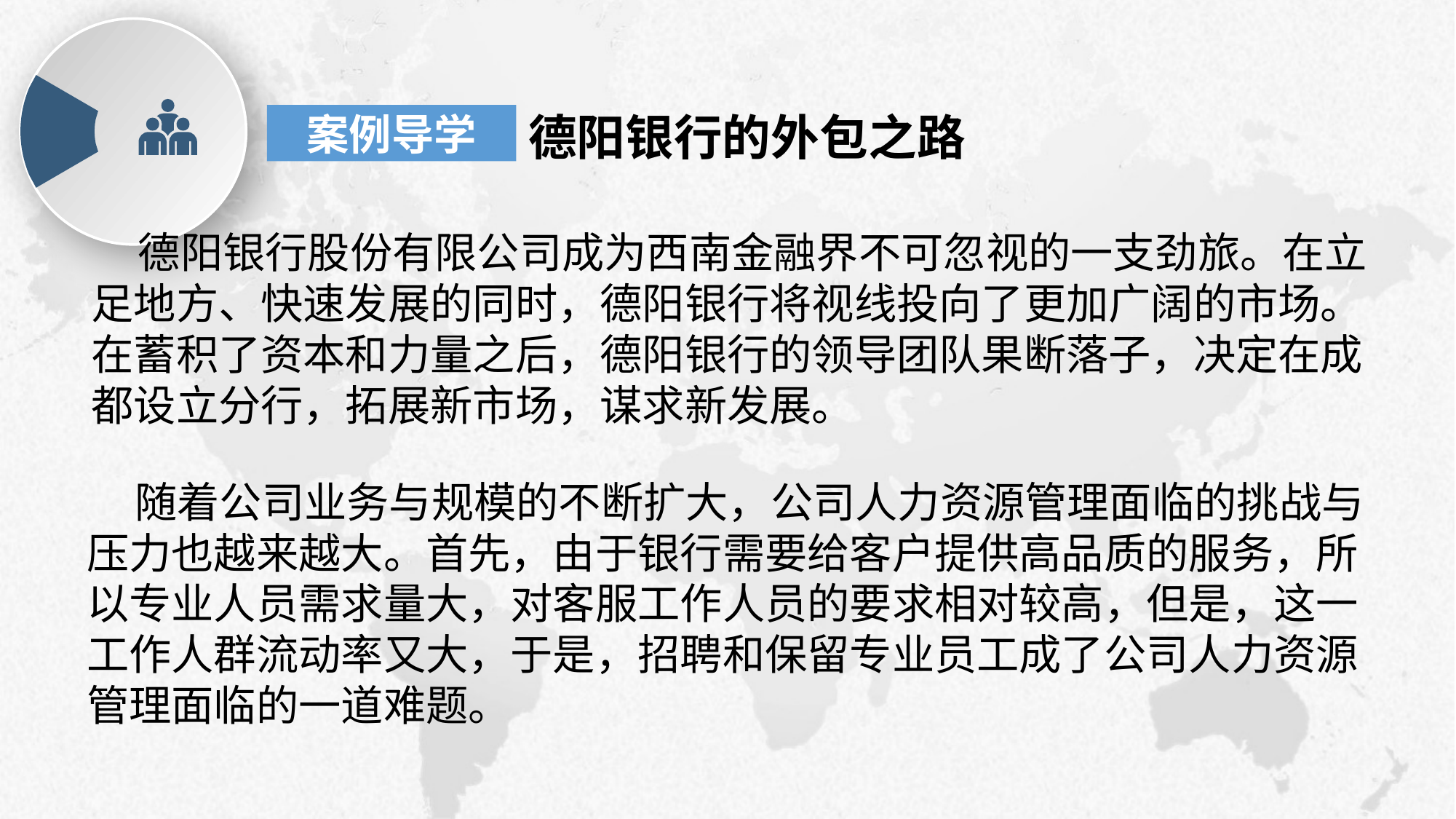

德阳银行的外包之路
案例导学
e7d195523061f1c0deeec63e560781cfd59afb0ea006f2a87ABB68BF51EA6619813959095094C18C62A12F549504892A4AAA8C1554C6663626E05CA27F281A14E6983772AFC3FB97135759321DEA3D70CCCB10945EC5A0322096E752803368C2184698845E3CCD6DB7F651295A8E4F3FDC19EA64A2B4A4AC1434B55AAE41CF0BF61B375C23F3039959E085EE760725AA
    德阳银行股份有限公司成为西南金融界不可忽视的一支劲旅。在立足地方、快速发展的同时，德阳银行将视线投向了更加广阔的市场。在蓄积了资本和力量之后，德阳银行的领导团队果断落子，决定在成都设立分行，拓展新市场，谋求新发展。
    随着公司业务与规模的不断扩大，公司人力资源管理面临的挑战与压力也越来越大。首先，由于银行需要给客户提供高品质的服务，所以专业人员需求量大，对客服工作人员的要求相对较高，但是，这一工作人群流动率又大，于是，招聘和保留专业员工成了公司人力资源管理面临的一道难题。